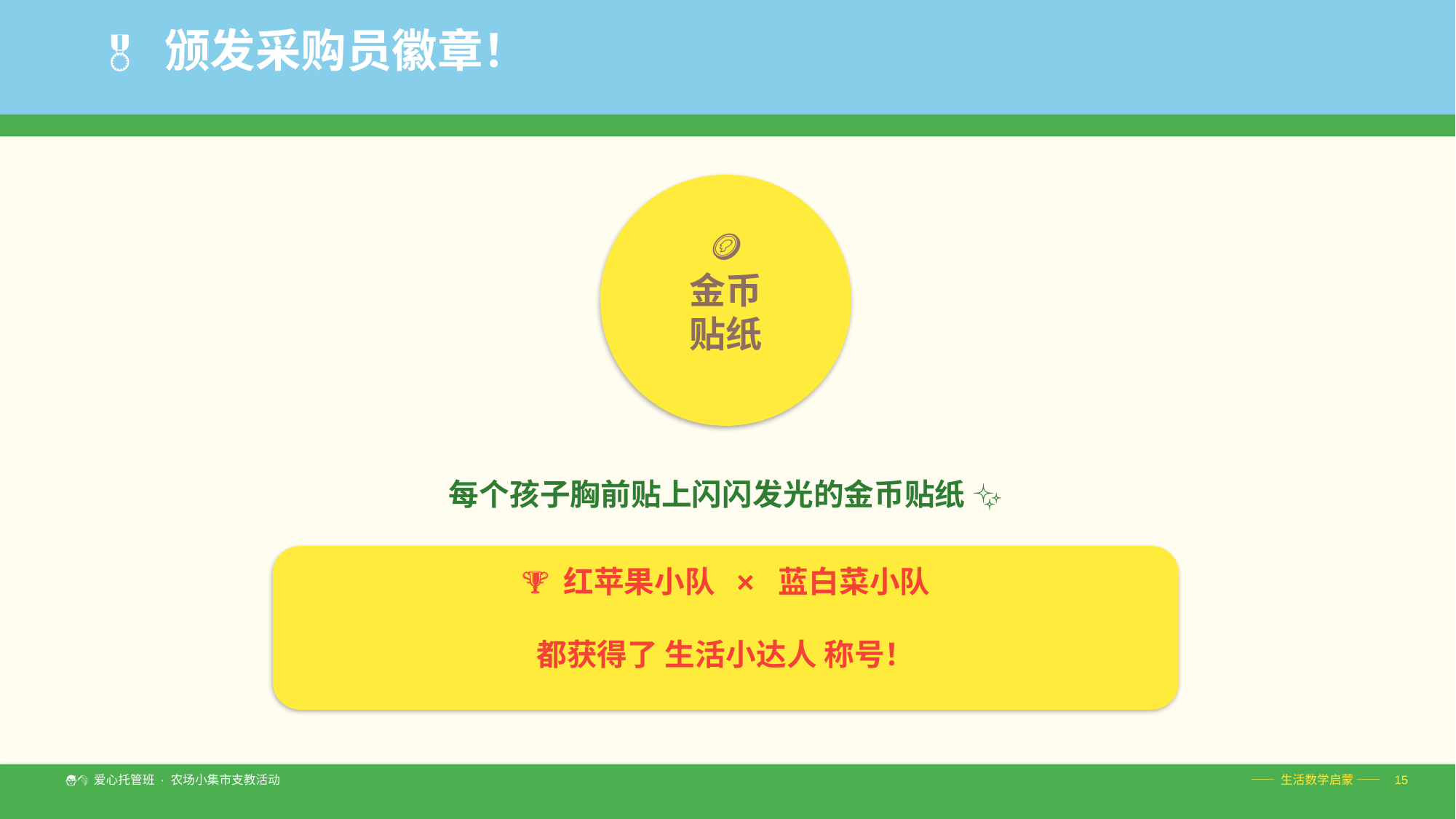

🎖️ 颁发采购员徽章！

🪙
金币
贴纸
每个孩子胸前贴上闪闪发光的金币贴纸 ✨

🏆 红苹果小队  ×  蓝白菜小队
都获得了 生活小达人 称号！

🧑‍🌾 爱心托管班 · 农场小集市支教活动
—— 生活数学启蒙 ——    15